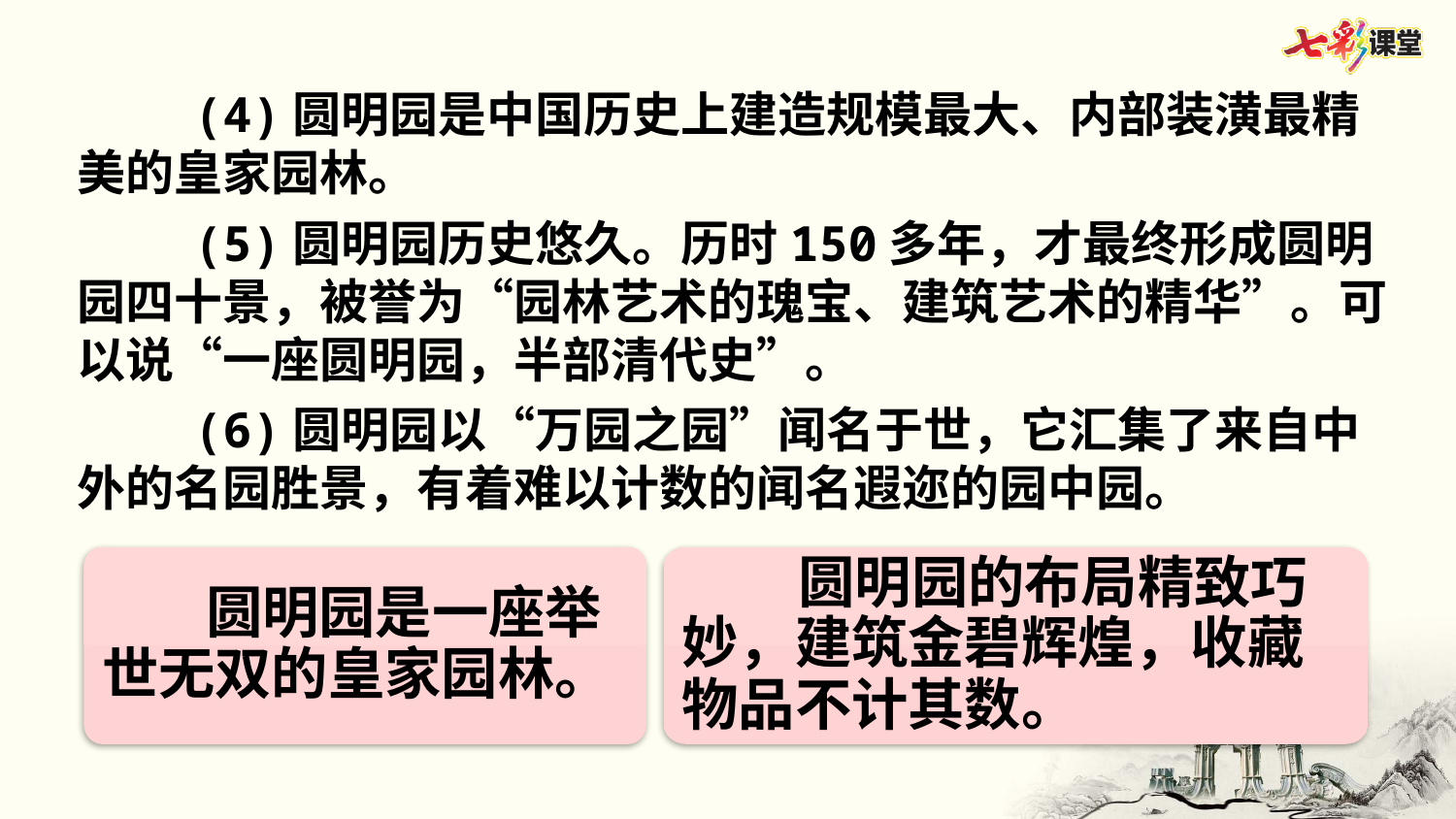

(4)圆明园是中国历史上建造规模最大、内部装潢最精美的皇家园林。
    (5)圆明园历史悠久。历时150多年，才最终形成圆明园四十景，被誉为“园林艺术的瑰宝、建筑艺术的精华”。可以说“一座圆明园，半部清代史”。
    (6)圆明园以“万园之园”闻名于世，它汇集了来自中外的名园胜景，有着难以计数的闻名遐迩的园中园。
       圆明园是一座举世无双的皇家园林。
        圆明园的布局精致巧妙，建筑金碧辉煌，收藏物品不计其数。